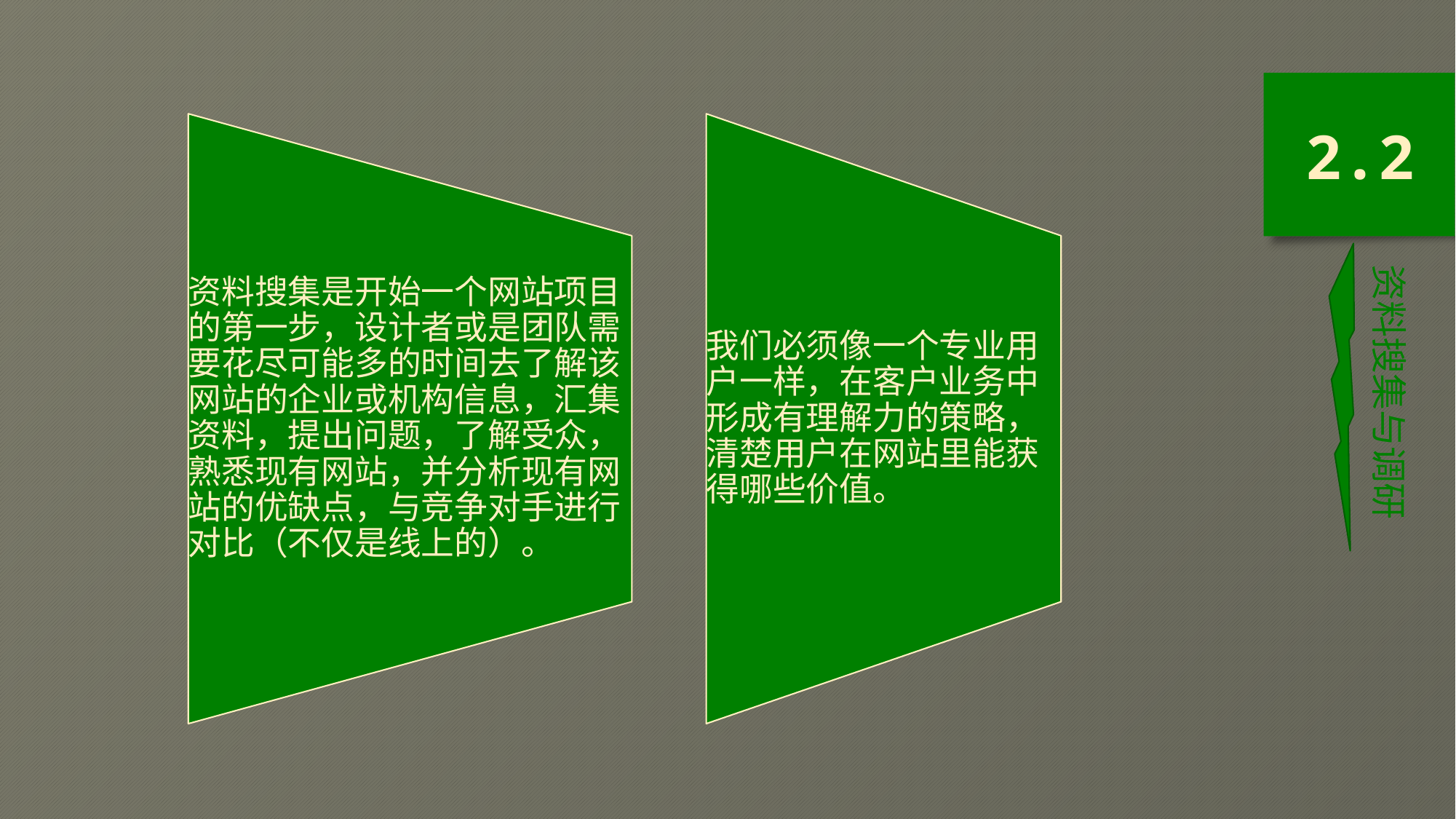

资料搜集是开始一个网站项目的第一步，设计者或是团队需要花尽可能多的时间去了解该网站的企业或机构信息，汇集资料，提出问题，了解受众，熟悉现有网站，并分析现有网站的优缺点，与竞争对手进行对比（不仅是线上的）。
我们必须像一个专业用户一样，在客户业务中形成有理解力的策略，清楚用户在网站里能获得哪些价值。
2.2

资料搜集与调研